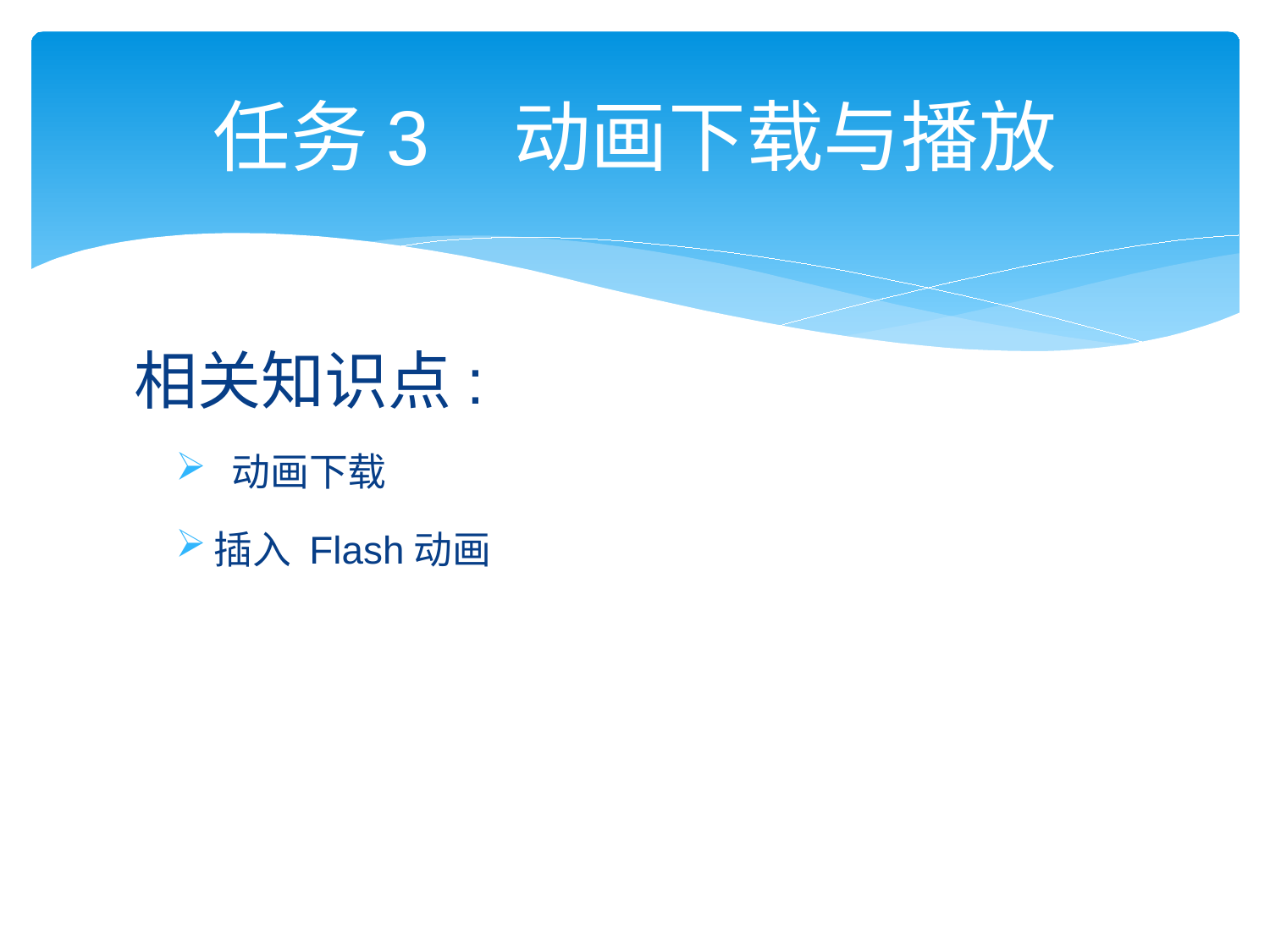

# 任务3   动画下载与播放
相关知识点:
 动画下载
插入 Flash动画